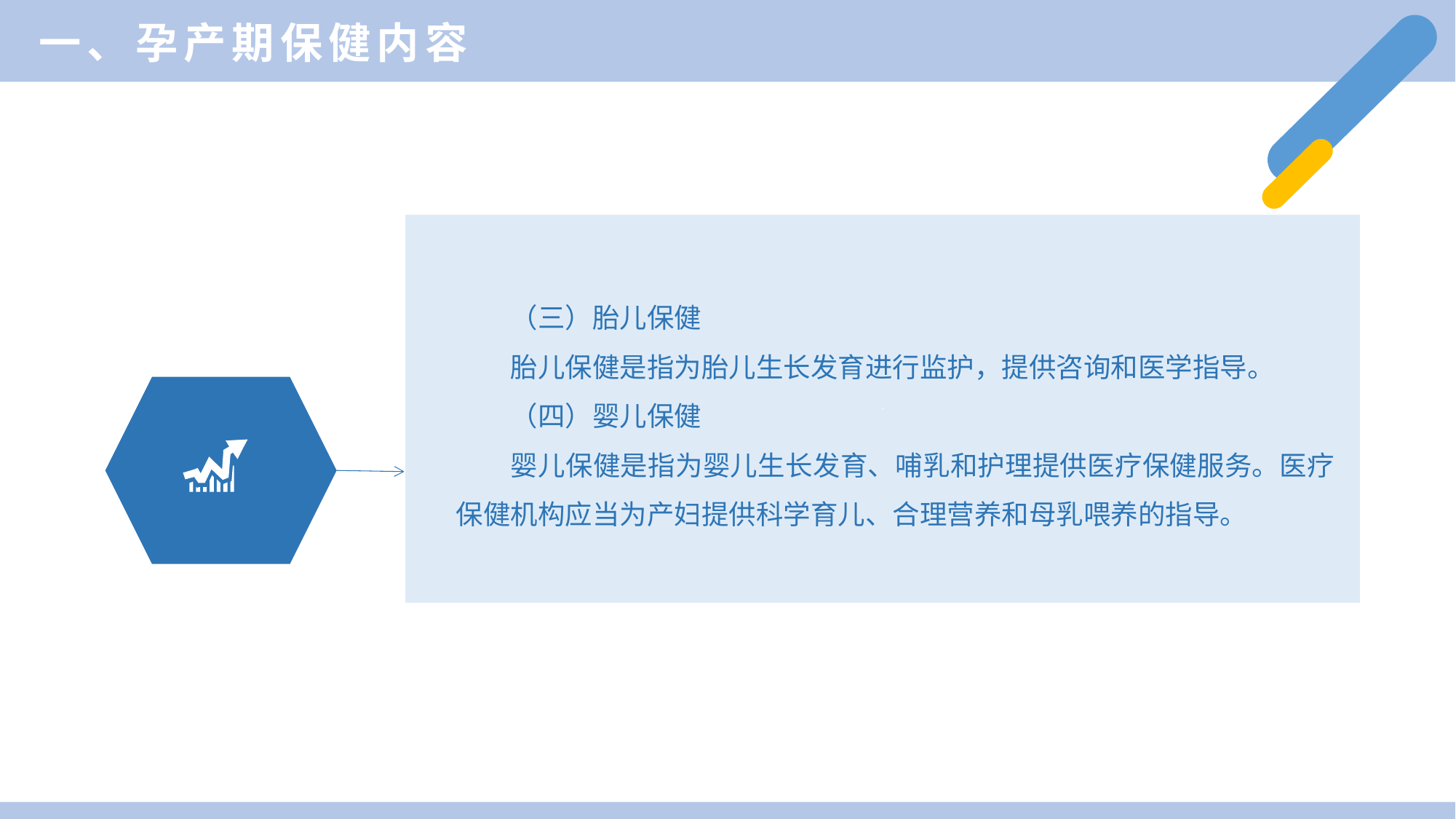

一、孕产期保健内容

经国
（三）胎儿保健
胎儿保健是指为胎儿生长发育进行监护，提供咨询和医学指导。
（四）婴儿保健
婴儿保健是指为婴儿生长发育、哺乳和护理提供医疗保健服务。医疗保健机构应当为产妇提供科学育儿、合理营养和母乳喂养的指导。